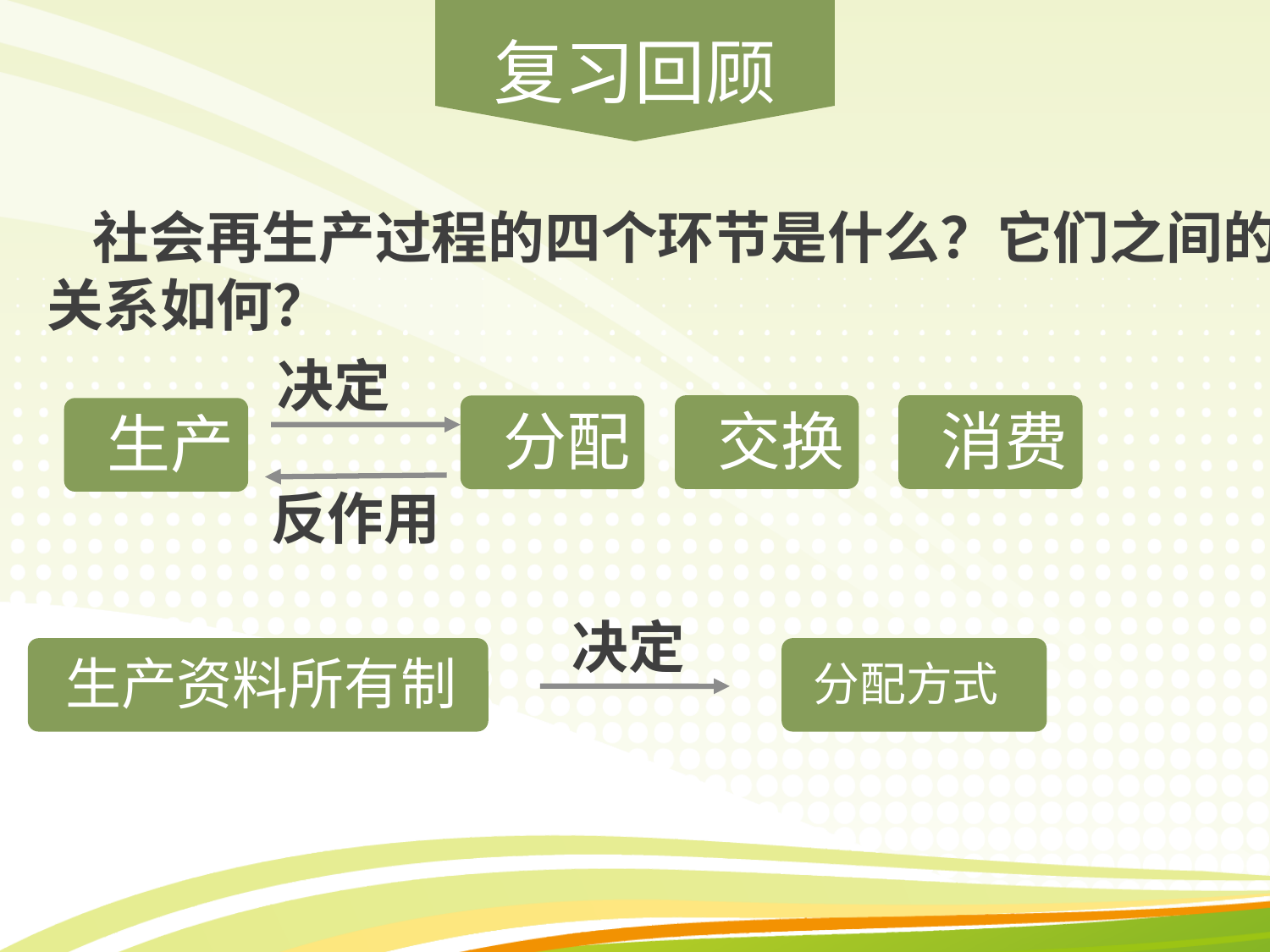

复习回顾
   社会再生产过程的四个环节是什么？它们之间的关系如何？
决定
 交换
 消费
 分配
 生产

反作用
决定
 生产资料所有制
 分配方式